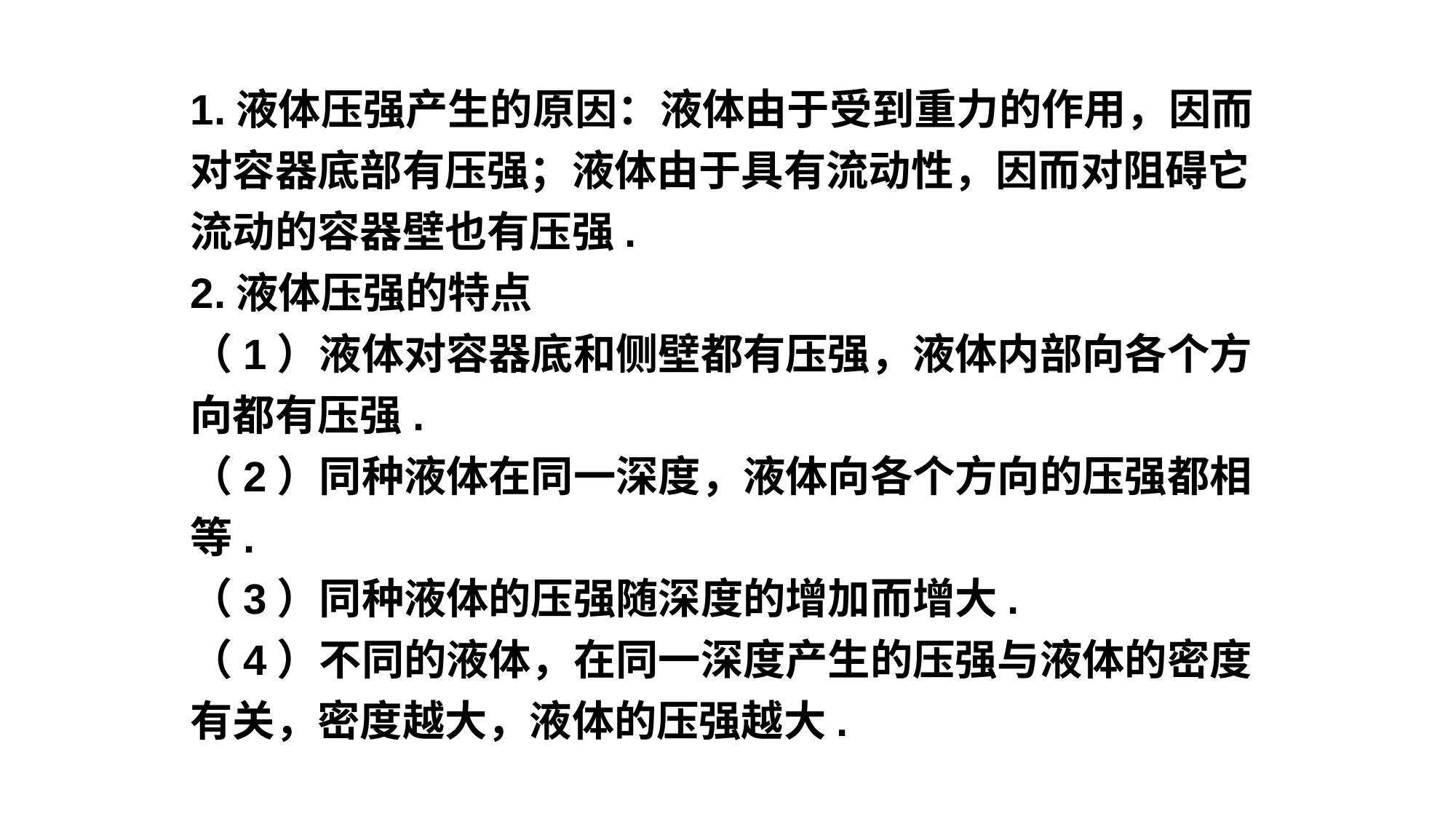

1.液体压强产生的原因：液体由于受到重力的作用，因而对容器底部有压强；液体由于具有流动性，因而对阻碍它流动的容器壁也有压强.
2.液体压强的特点
（1）液体对容器底和侧壁都有压强，液体内部向各个方向都有压强.
（2）同种液体在同一深度，液体向各个方向的压强都相等.
（3）同种液体的压强随深度的增加而增大.
（4）不同的液体，在同一深度产生的压强与液体的密度有关，密度越大，液体的压强越大.